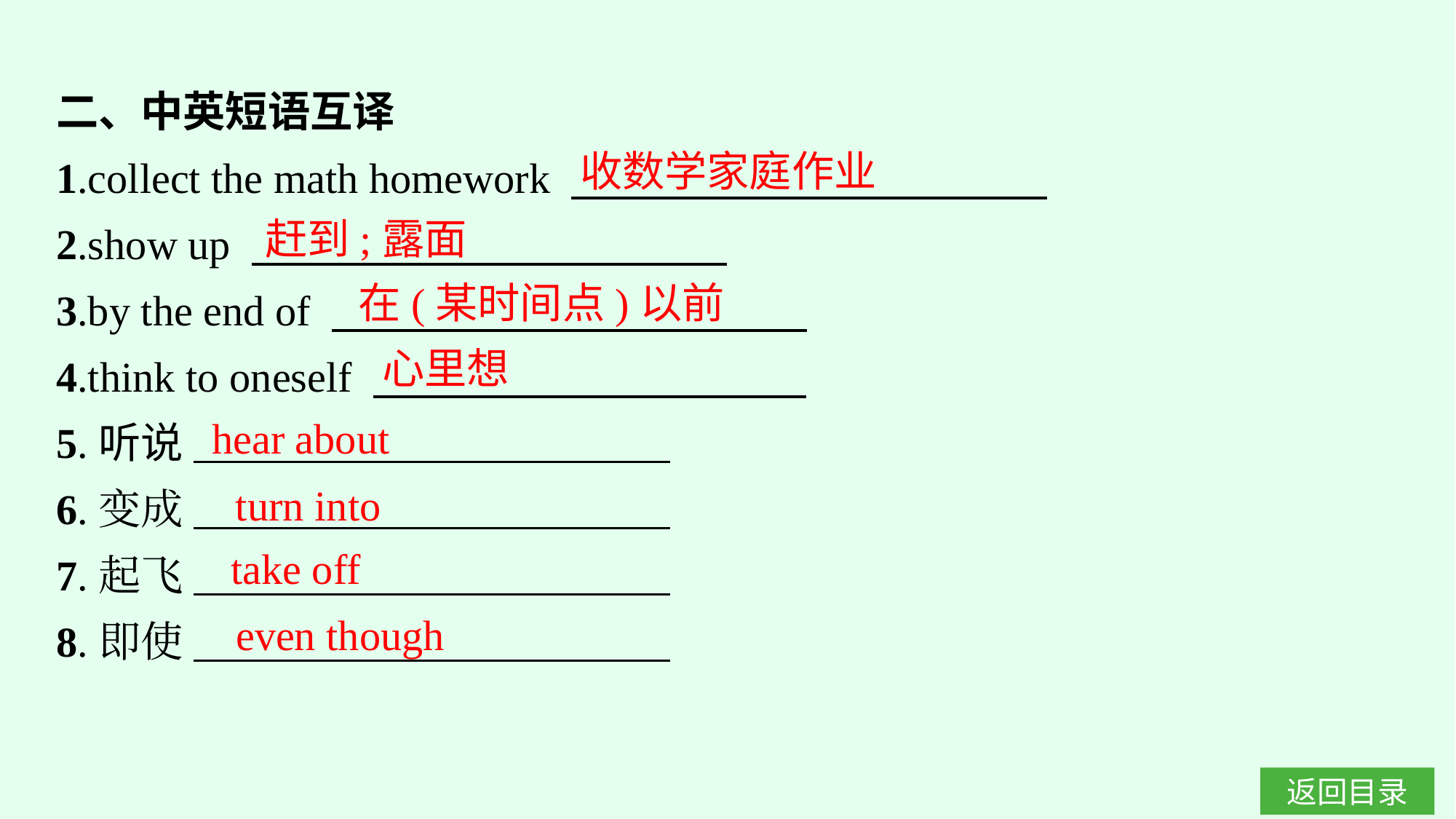

二、中英短语互译
1.collect the math homework
2.show up
3.by the end of
4.think to oneself
5.听说
6.变成
7.起飞
8.即使
收数学家庭作业
赶到;露面
在(某时间点)以前
心里想
hear about
turn into
take off
even though